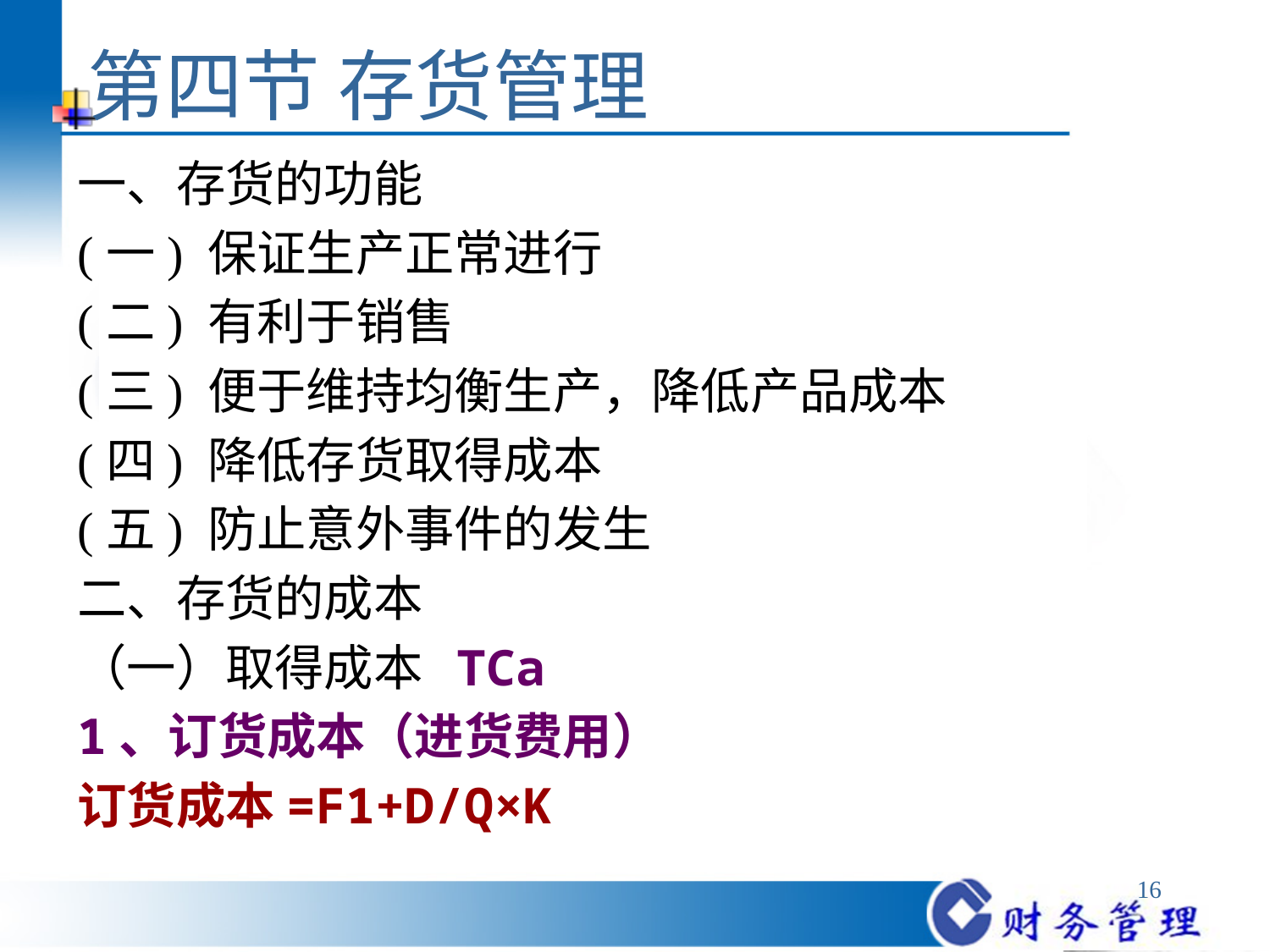

# 第四节 存货管理
一、存货的功能
(一) 保证生产正常进行
(二) 有利于销售
(三) 便于维持均衡生产，降低产品成本
(四) 降低存货取得成本
(五) 防止意外事件的发生
二、存货的成本
（一）取得成本  TCa
1、订货成本（进货费用）
订货成本=F1+D/Q×K

16